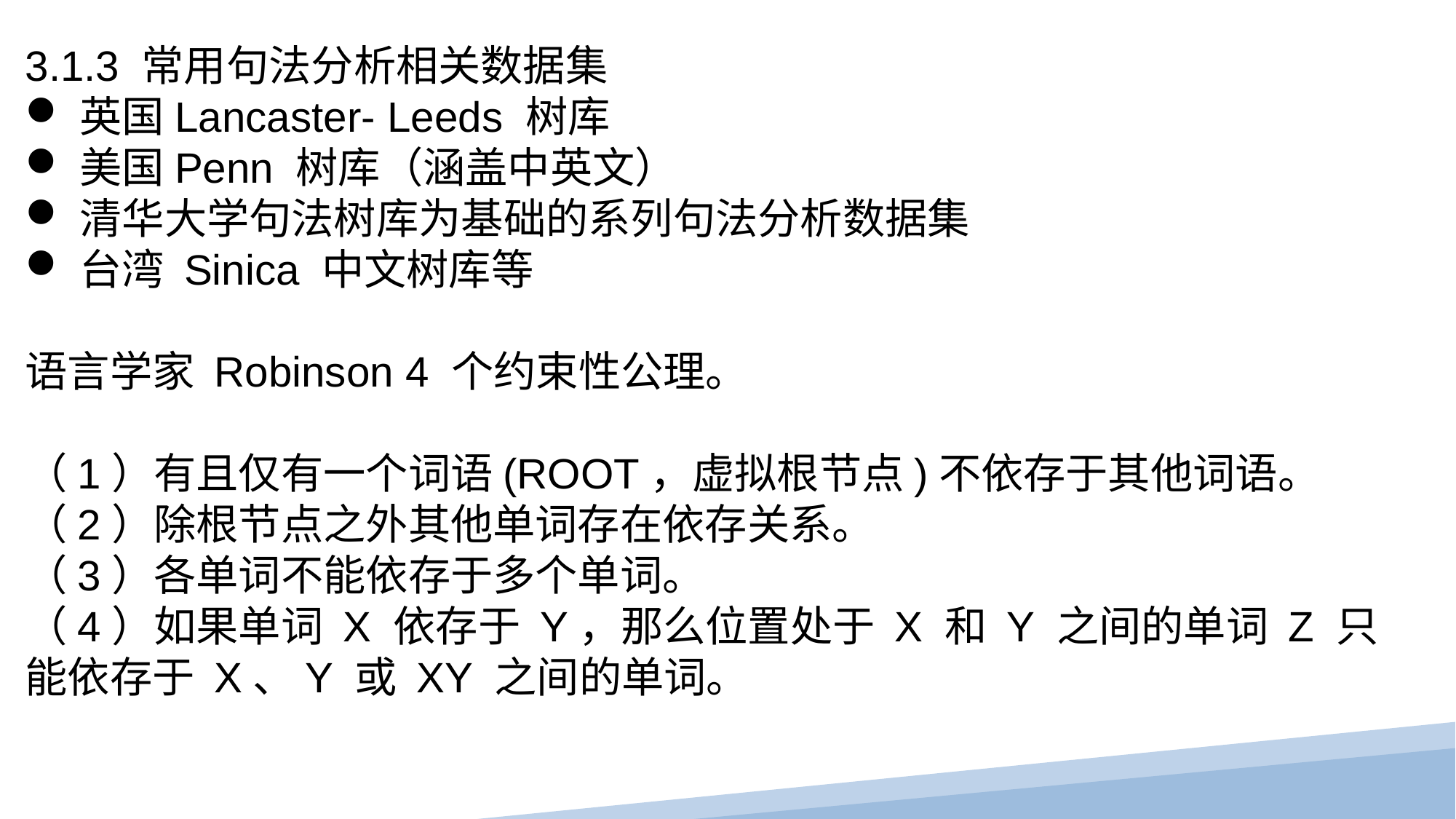

3.1.3 常用句法分析相关数据集
英国Lancaster- Leeds 树库
美国Penn 树库（涵盖中英文）
清华大学句法树库为基础的系列句法分析数据集
台湾 Sinica 中文树库等

语言学家 Robinson 4 个约束性公理。

（1）有且仅有一个词语(ROOT，虚拟根节点)不依存于其他词语。
（2）除根节点之外其他单词存在依存关系。
（3）各单词不能依存于多个单词。
（4）如果单词 X 依存于 Y，那么位置处于 X 和 Y 之间的单词 Z 只能依存于 X、Y 或 XY 之间的单词。

4